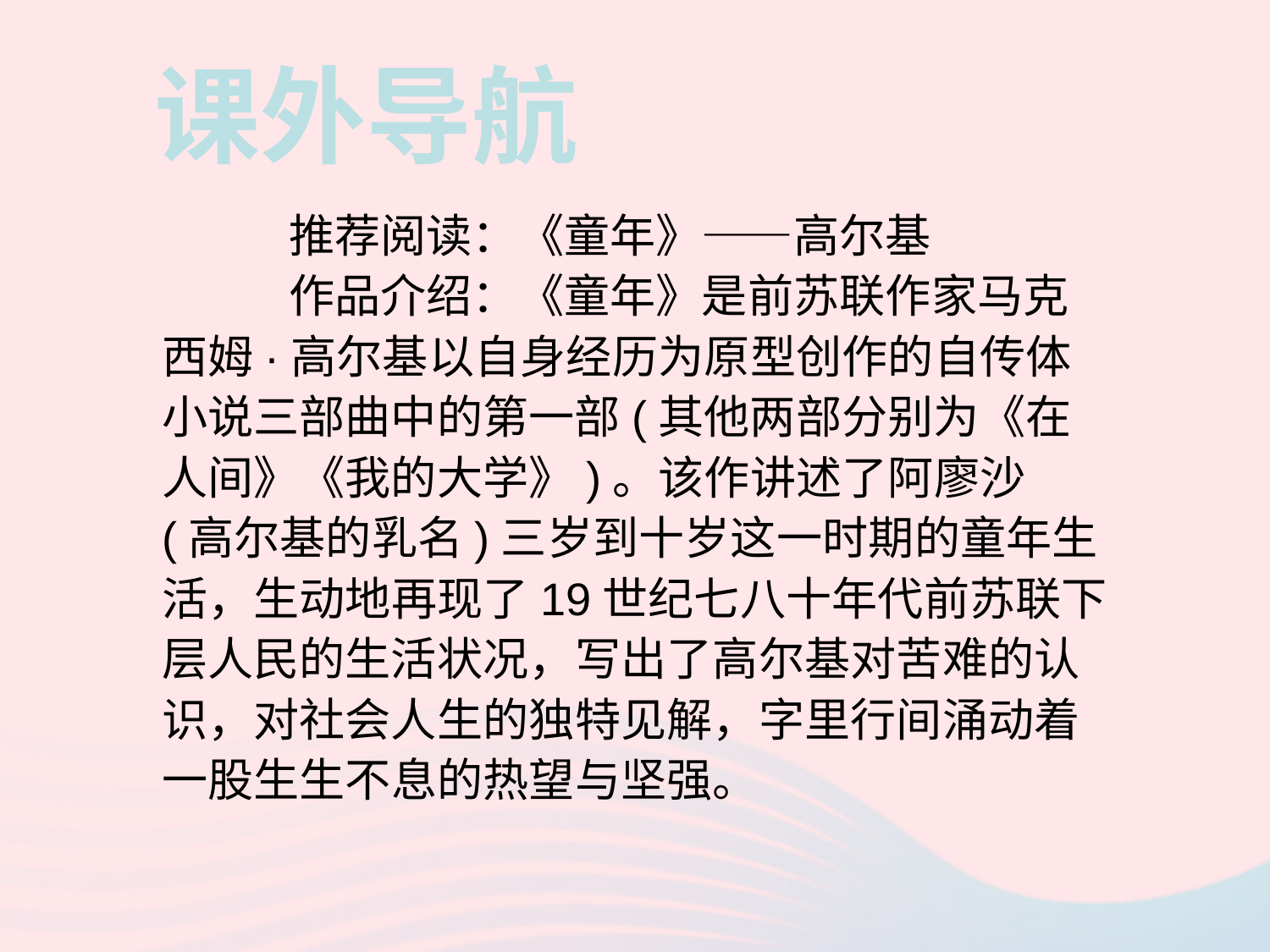

课外导航
	推荐阅读：《童年》——高尔基
	作品介绍：《童年》是前苏联作家马克西姆·高尔基以自身经历为原型创作的自传体小说三部曲中的第一部(其他两部分别为《在人间》《我的大学》)。该作讲述了阿廖沙(高尔基的乳名)三岁到十岁这一时期的童年生活，生动地再现了19世纪七八十年代前苏联下层人民的生活状况，写出了高尔基对苦难的认识，对社会人生的独特见解，字里行间涌动着一股生生不息的热望与坚强。